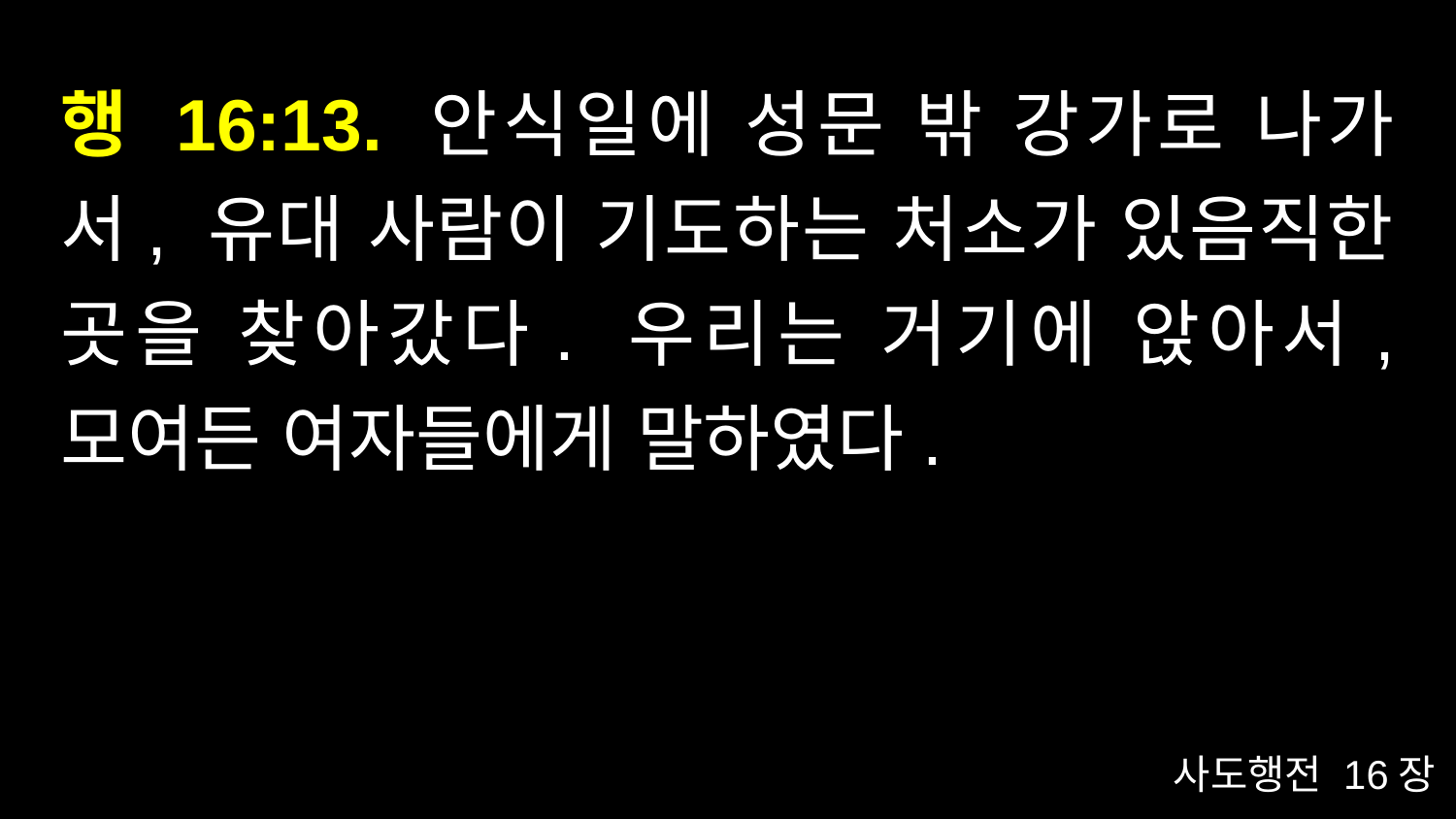

# 행 16:13. 안식일에 성문 밖 강가로 나가서, 유대 사람이 기도하는 처소가 있음직한 곳을 찾아갔다. 우리는 거기에 앉아서, 모여든 여자들에게 말하였다.
사도행전 16장